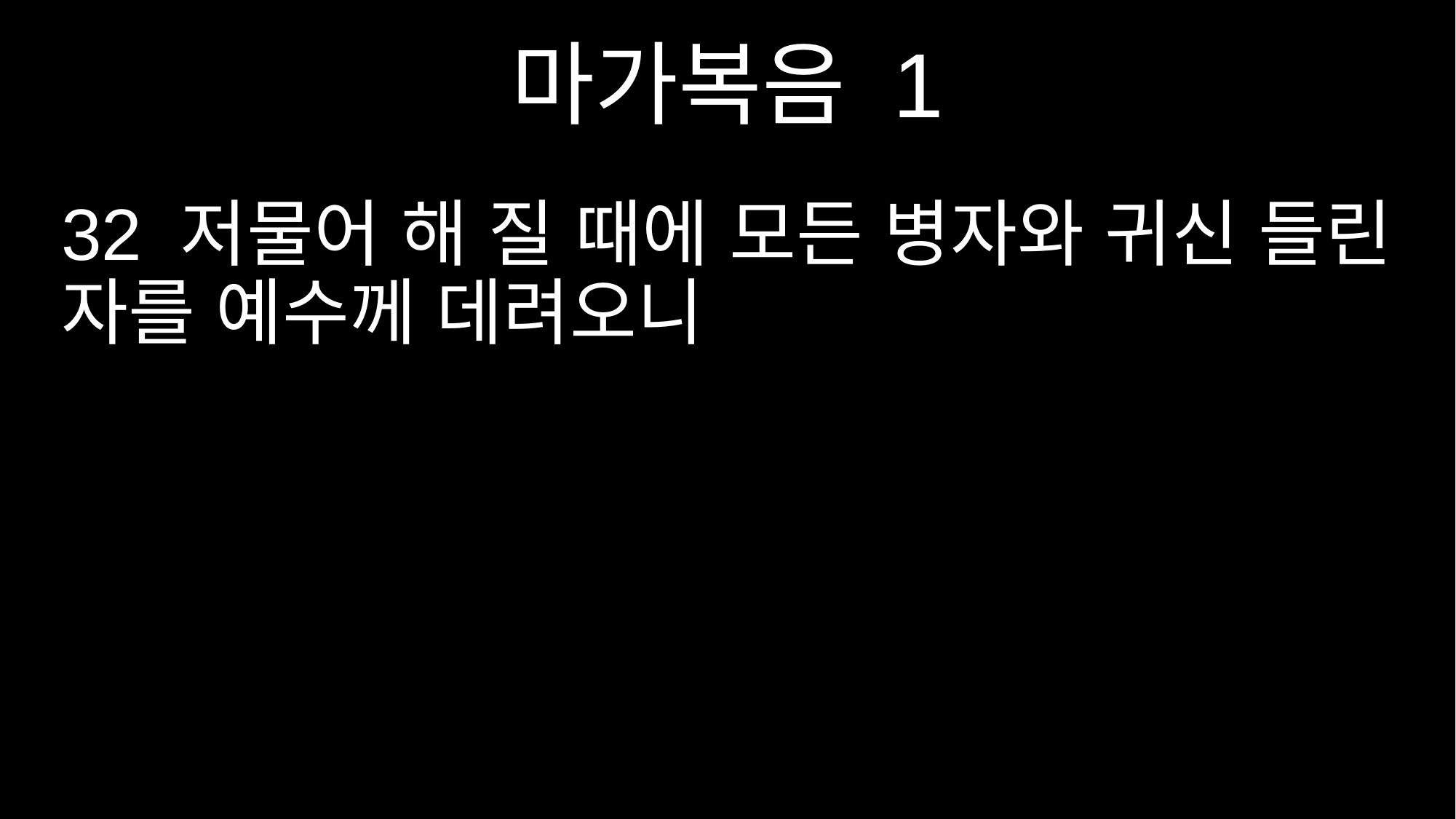

마가복음 1
32 저물어 해 질 때에 모든 병자와 귀신 들린 자를 예수께 데려오니